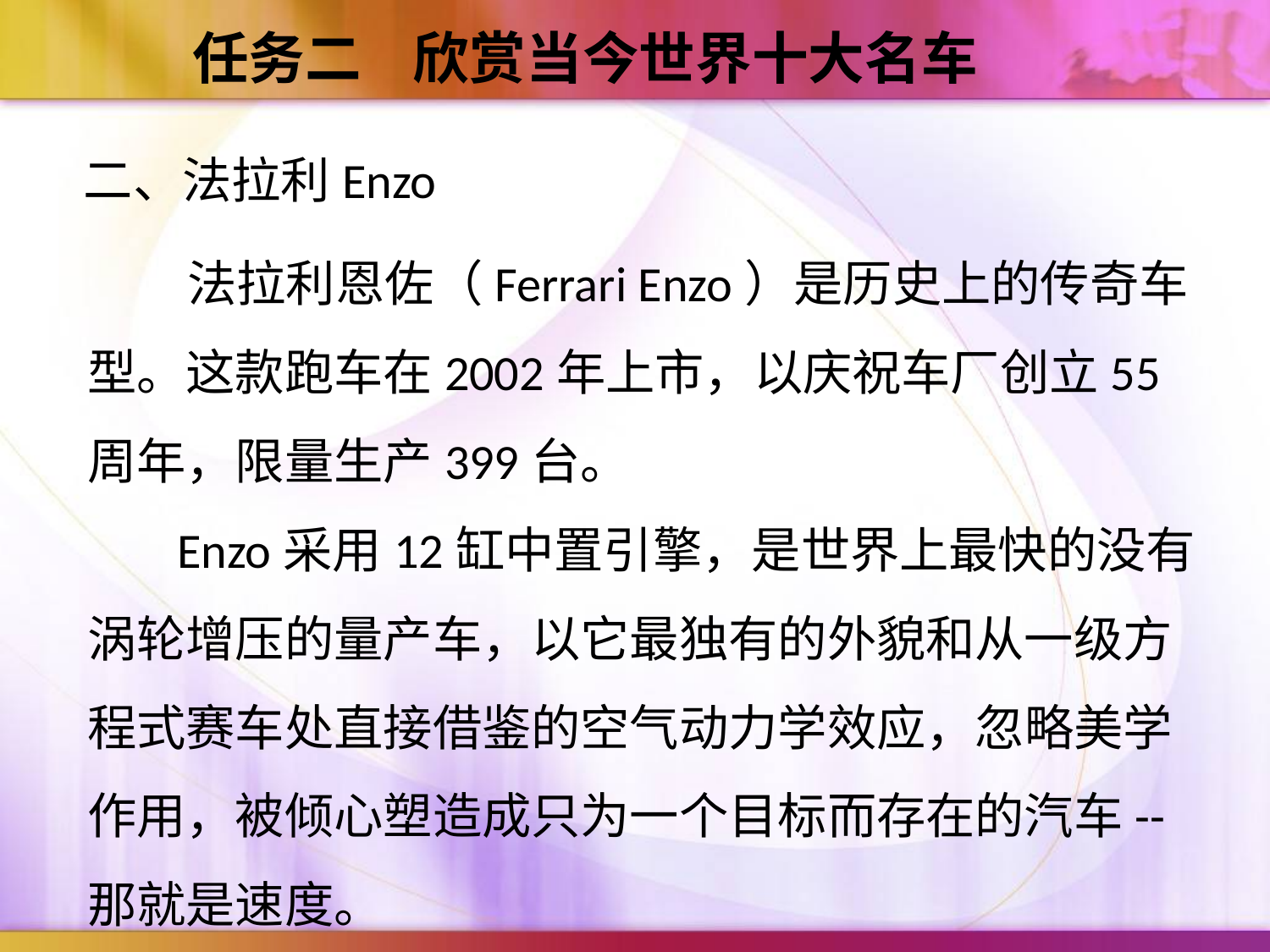

任务二    欣赏当今世界十大名车
二、法拉利Enzo
        法拉利恩佐（Ferrari Enzo）是历史上的传奇车型。这款跑车在2002年上市，以庆祝车厂创立55周年，限量生产399台。
        Enzo采用12缸中置引擎，是世界上最快的没有涡轮增压的量产车，以它最独有的外貌和从一级方程式赛车处直接借鉴的空气动力学效应，忽略美学作用，被倾心塑造成只为一个目标而存在的汽车--那就是速度。